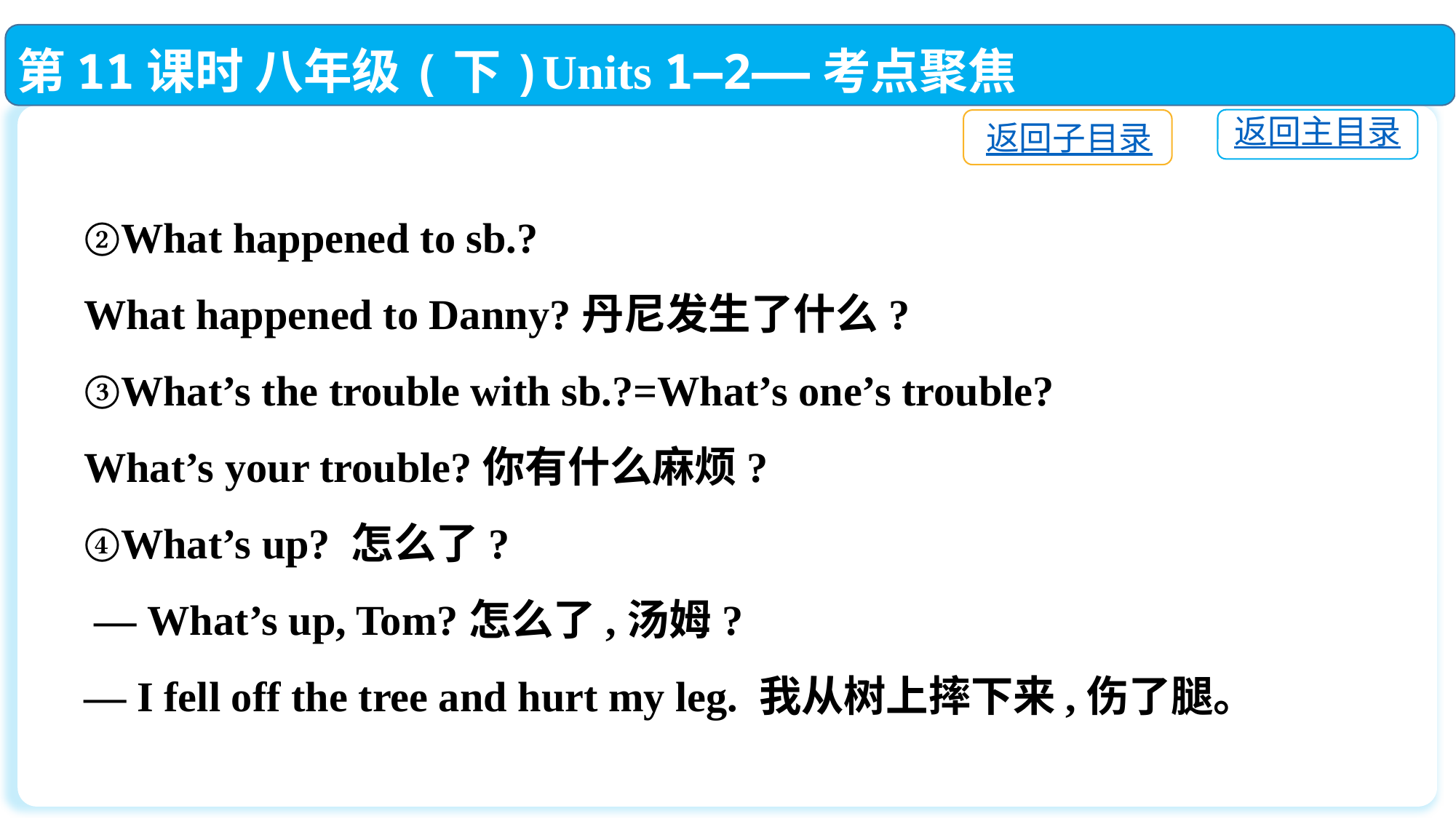

第11课时 八年级(下)Units 1—2——考点聚焦

返回主目录

返回子目录
②What happened to sb.?
What happened to Danny?丹尼发生了什么?
③What’s the trouble with sb.?=What’s one’s trouble?
What’s your trouble?你有什么麻烦?
④What’s up? 怎么了?
 — What’s up, Tom?怎么了,汤姆?
— I fell off the tree and hurt my leg. 我从树上摔下来,伤了腿。